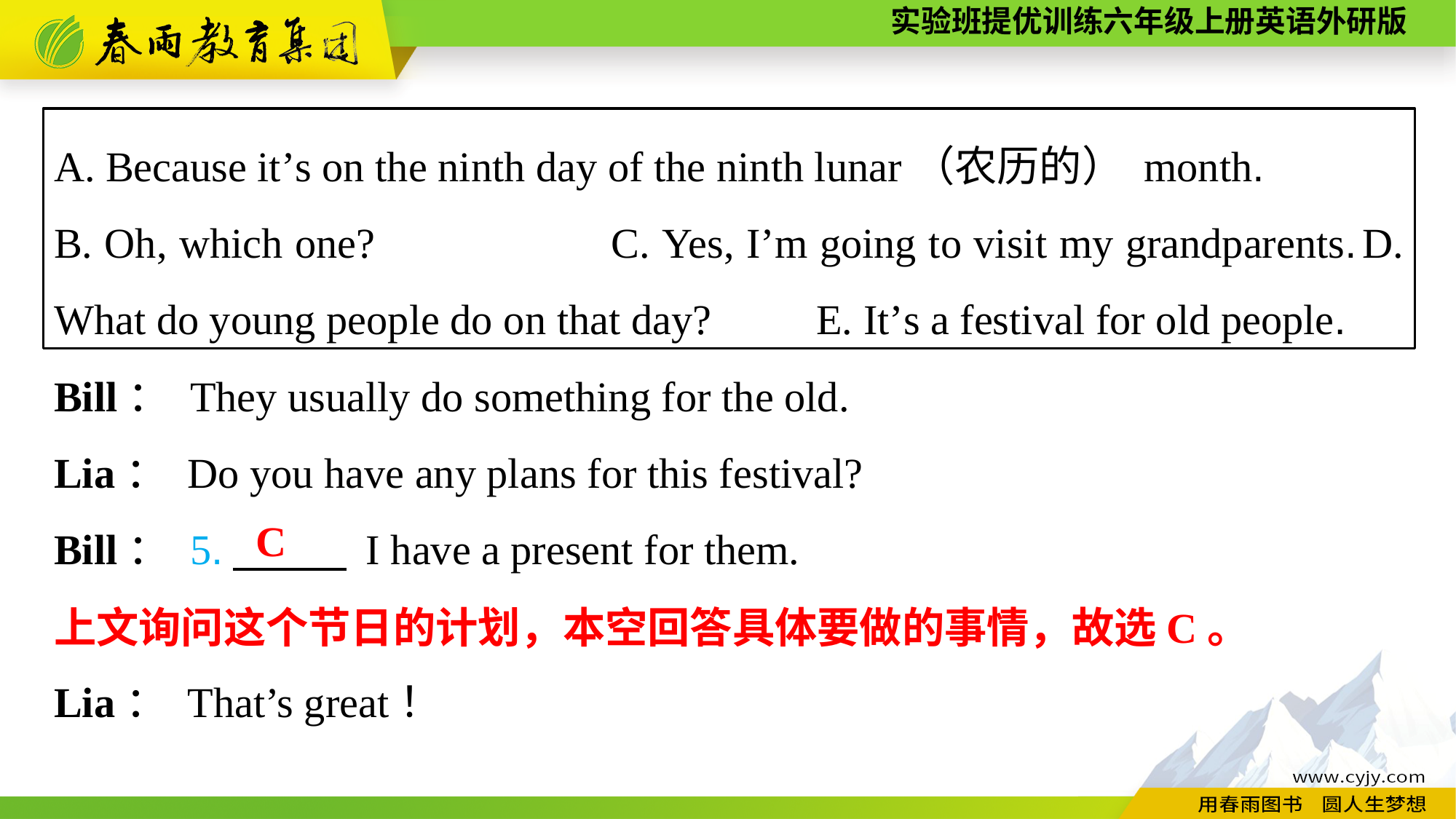

A. Because it’s on the ninth day of the ninth lunar（农历的） month.
B. Oh, which one?　　		C. Yes, I’m going to visit my grandparents. D. What do young people do on that day?　　E. It’s a festival for old people.
Bill： They usually do something for the old.
Lia： Do you have any plans for this festival?
Bill： 5.　　    I have a present for them.

Lia： That’s great！
C
上文询问这个节日的计划，本空回答具体要做的事情，故选C。